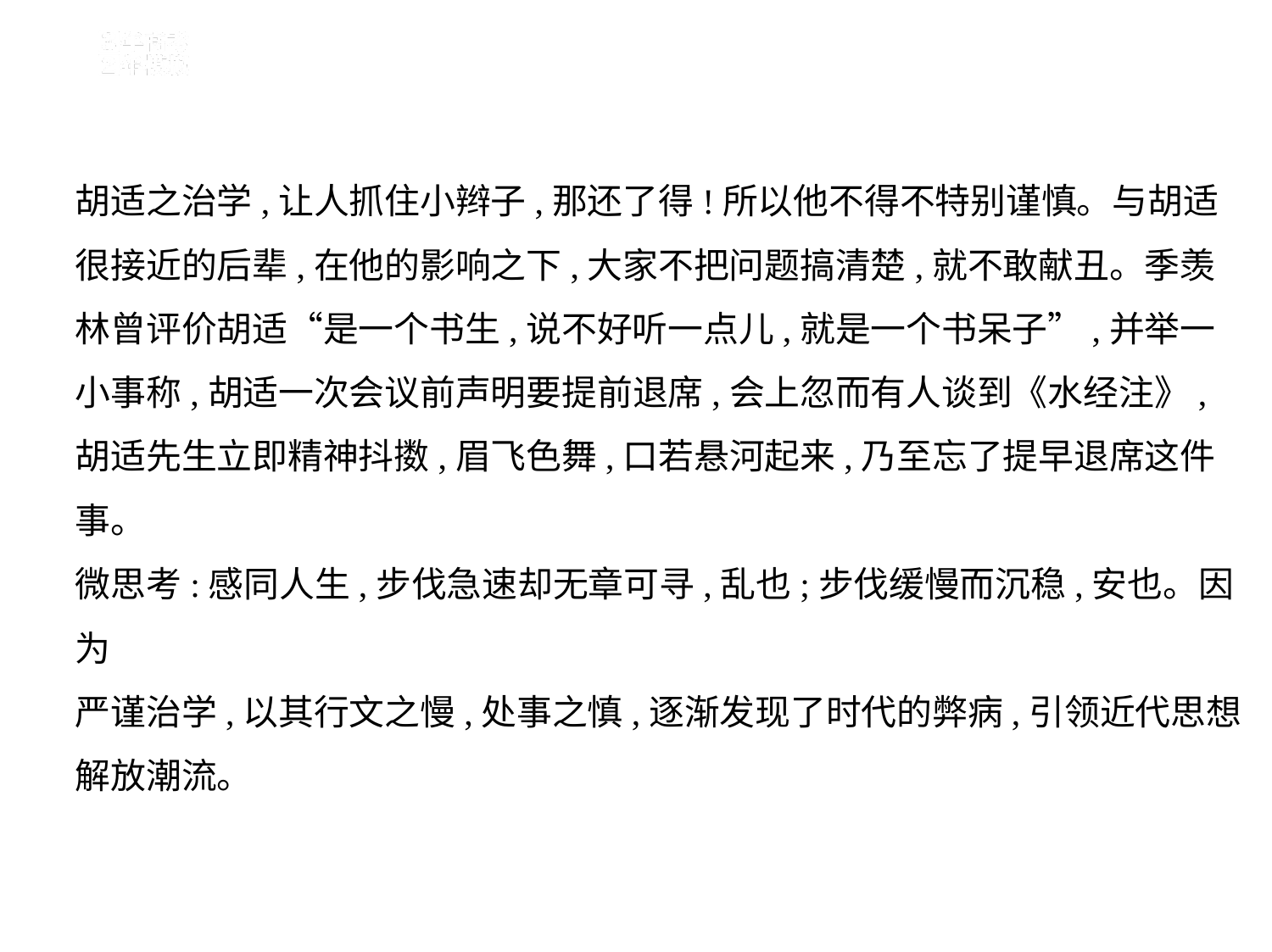

胡适之治学,让人抓住小辫子,那还了得!所以他不得不特别谨慎。与胡适
很接近的后辈,在他的影响之下,大家不把问题搞清楚,就不敢献丑。季羡
林曾评价胡适“是一个书生,说不好听一点儿,就是一个书呆子”,并举一
小事称,胡适一次会议前声明要提前退席,会上忽而有人谈到《水经注》,
胡适先生立即精神抖擞,眉飞色舞,口若悬河起来,乃至忘了提早退席这件
事。
微思考:感同人生,步伐急速却无章可寻,乱也;步伐缓慢而沉稳,安也。因为
严谨治学,以其行文之慢,处事之慎,逐渐发现了时代的弊病,引领近代思想
解放潮流。